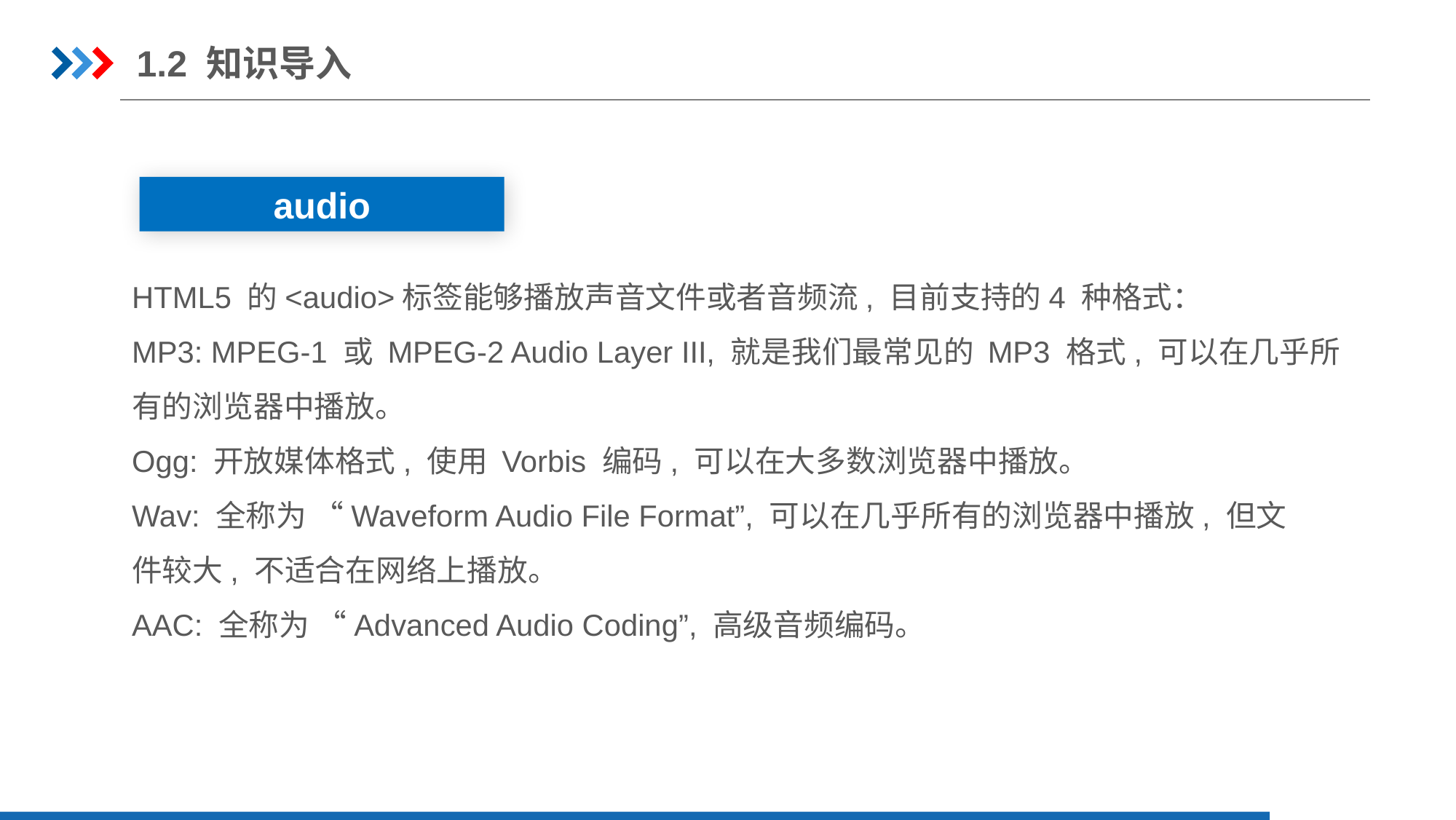

1.2 知识导入
audio
HTML5 的<audio>标签能够播放声音文件或者音频流, 目前支持的4 种格式：
MP3: MPEG-1 或 MPEG-2 Audio Layer III, 就是我们最常见的 MP3 格式, 可以在几乎所有的浏览器中播放。
Ogg: 开放媒体格式, 使用 Vorbis 编码, 可以在大多数浏览器中播放。
Wav: 全称为 “Waveform Audio File Format”, 可以在几乎所有的浏览器中播放, 但文
件较大, 不适合在网络上播放。
AAC: 全称为 “Advanced Audio Coding”, 高级音频编码。